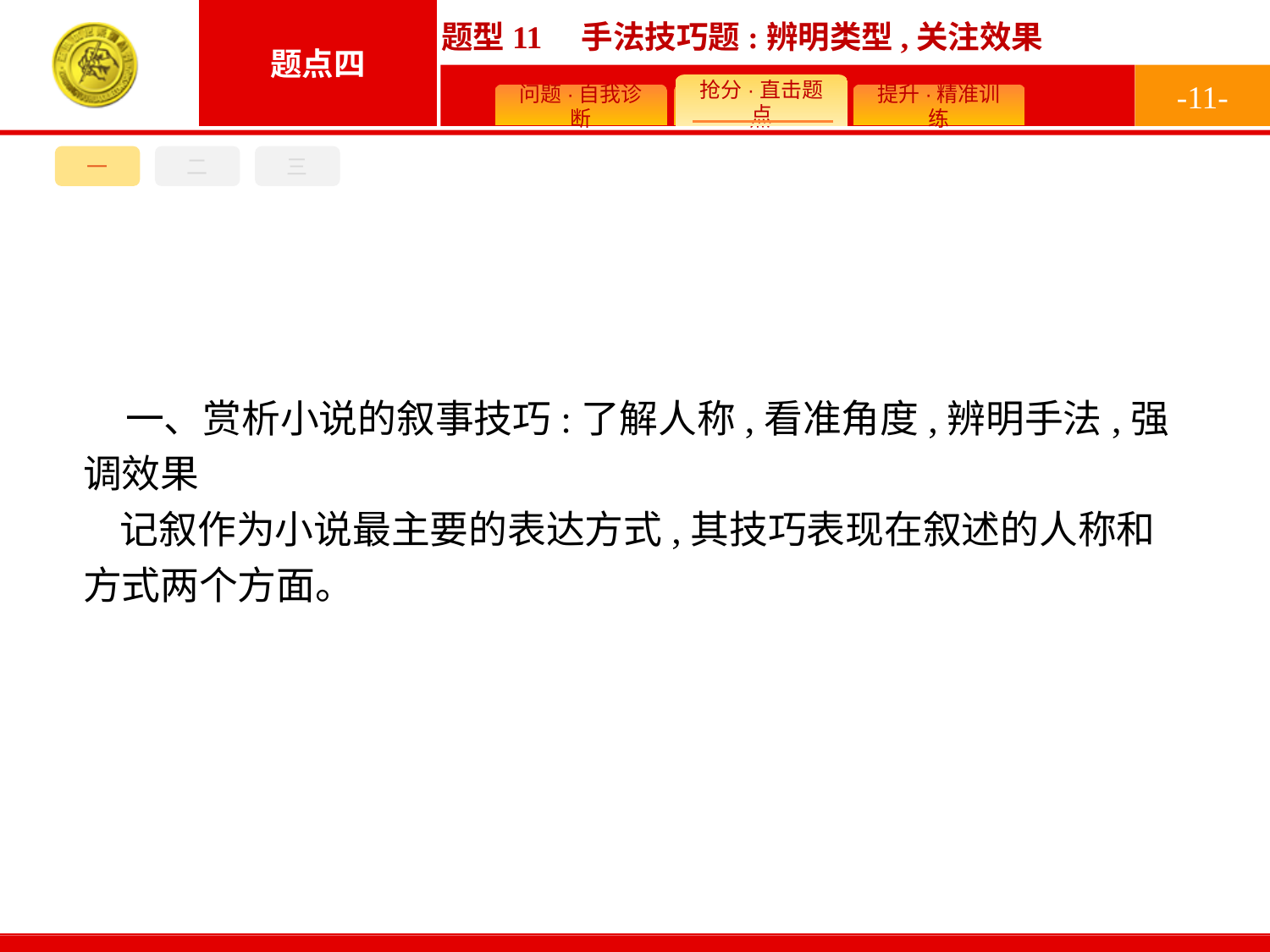

-11-
三
一
二
一、赏析小说的叙事技巧:了解人称,看准角度,辨明手法,强调效果
记叙作为小说最主要的表达方式,其技巧表现在叙述的人称和方式两个方面。